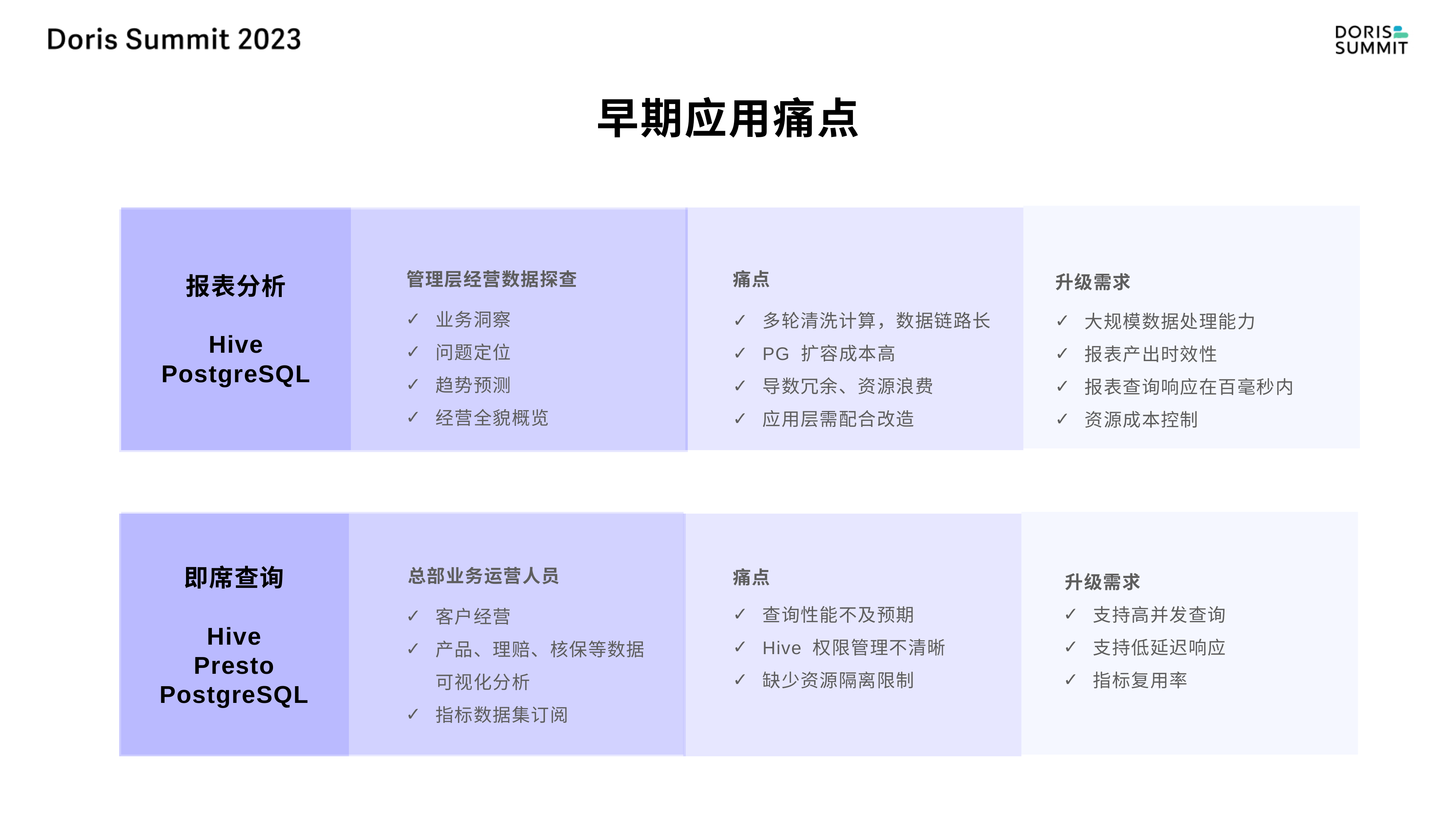

# 早期应用痛点

报表分析

Hive
PostgreSQL

管理层经营数据探查
痛点
升级需求
业务洞察
问题定位
趋势预测
经营全貌概览
多轮清洗计算，数据链路长
PG 扩容成本高
导数冗余、资源浪费
应用层需配合改造
大规模数据处理能力
报表产出时效性
报表查询响应在百毫秒内
资源成本控制

即席查询

Hive
Presto
PostgreSQL

总部业务运营人员
痛点
升级需求
查询性能不及预期
Hive 权限管理不清晰
缺少资源隔离限制
支持高并发查询
支持低延迟响应
指标复用率
客户经营
产品、理赔、核保等数据可视化分析
指标数据集订阅